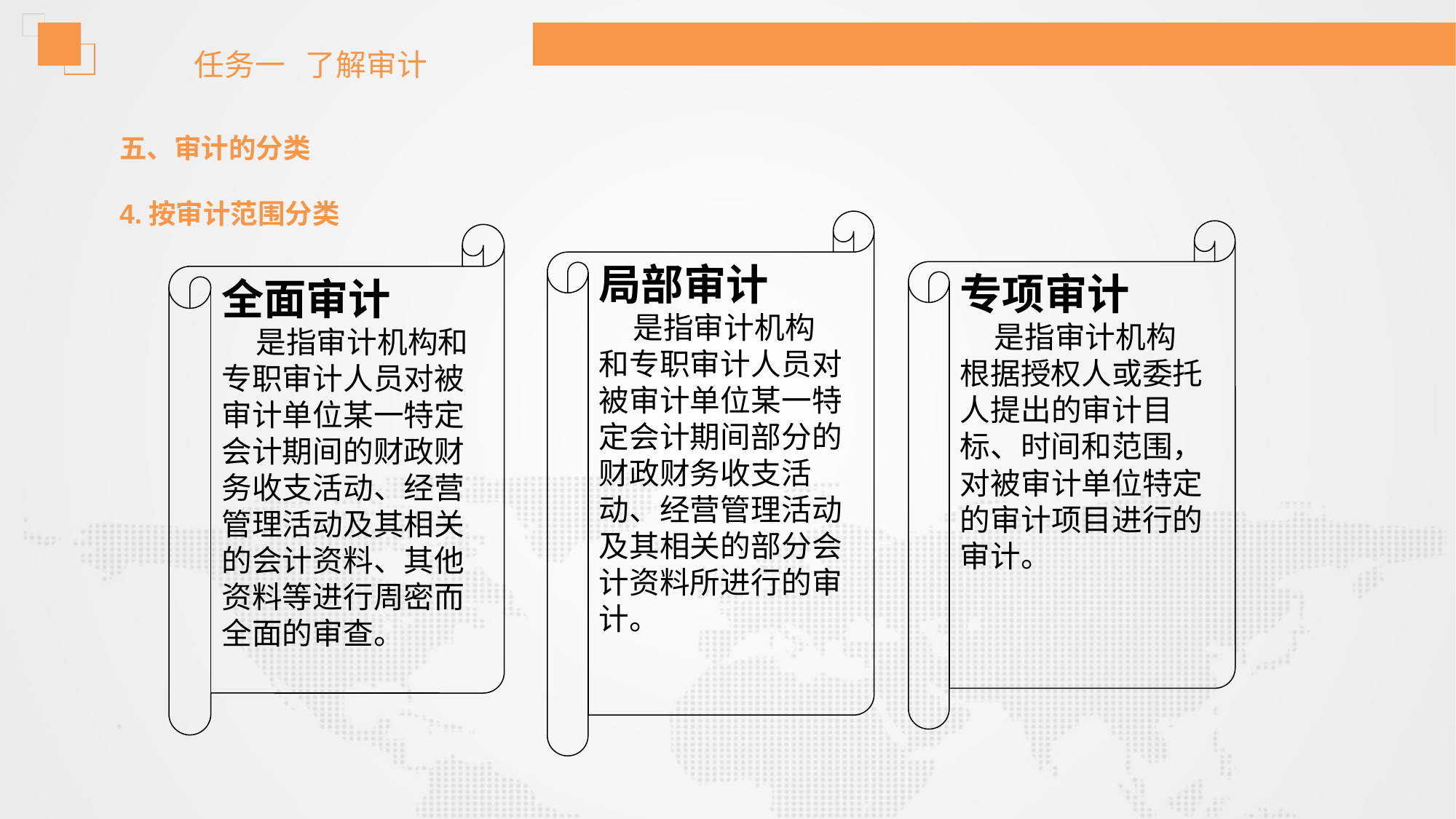

任务一   了解审计

五、审计的分类

4.按审计范围分类

专项审计
    是指审计机构根据授权人或委托人提出的审计目标、时间和范围，对被审计单位特定的审计项目进行的
审计。

全面审计
    是指审计机构和专职审计人员对被审计单位某一特定会计期间的财政财务收支活动、经营管理活动及其相关的会计资料、其他资料等进行周密而全面的审查。

局部审计
    是指审计机构和专职审计人员对被审计单位某一特定会计期间部分的财政财务收支活动、经营管理活动及其相关的部分会计资料所进行的审计。